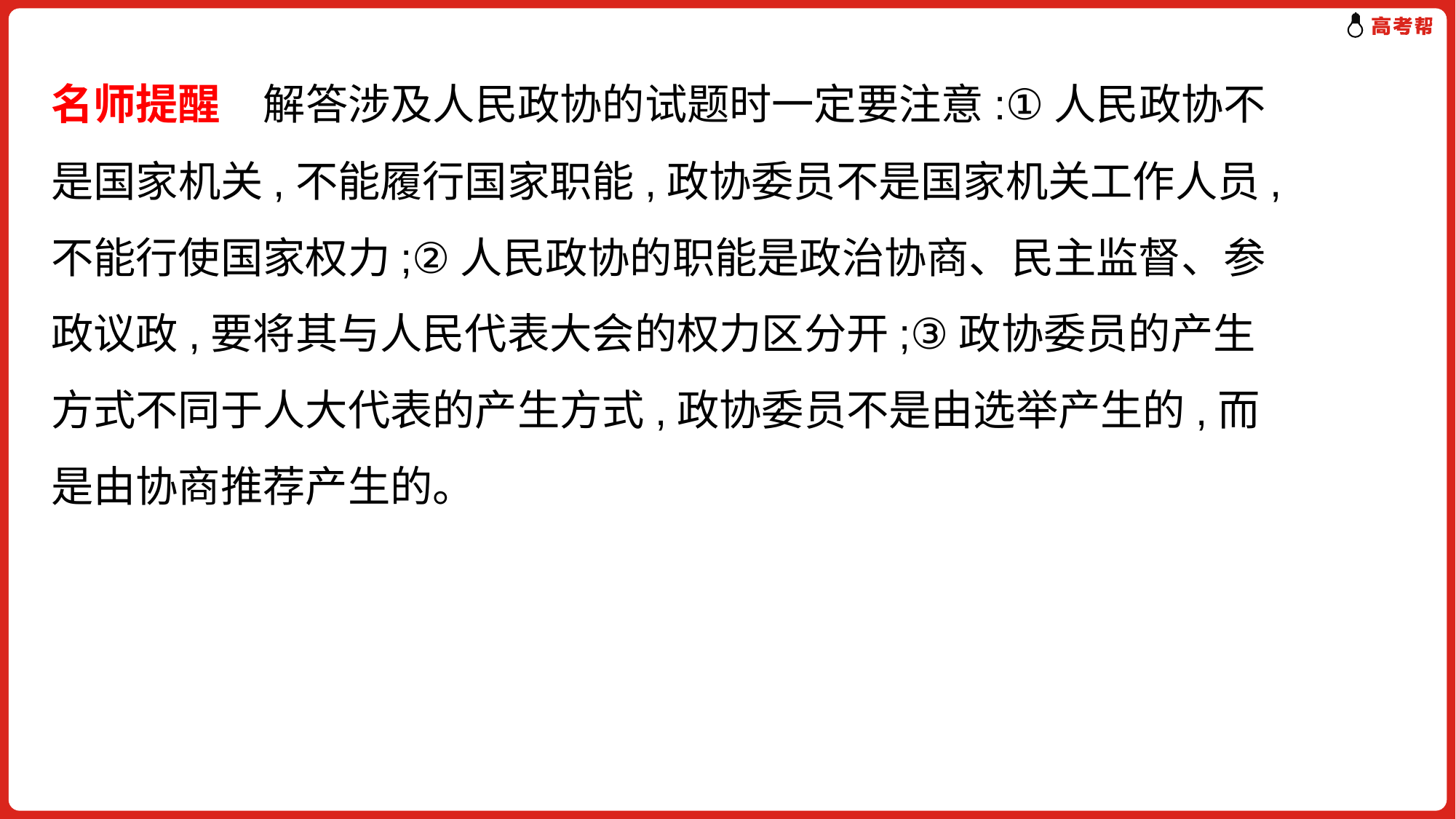

# 名师提醒　解答涉及人民政协的试题时一定要注意:①人民政协不是国家机关,不能履行国家职能,政协委员不是国家机关工作人员,不能行使国家权力;②人民政协的职能是政治协商、民主监督、参政议政,要将其与人民代表大会的权力区分开;③政协委员的产生方式不同于人大代表的产生方式,政协委员不是由选举产生的,而是由协商推荐产生的。